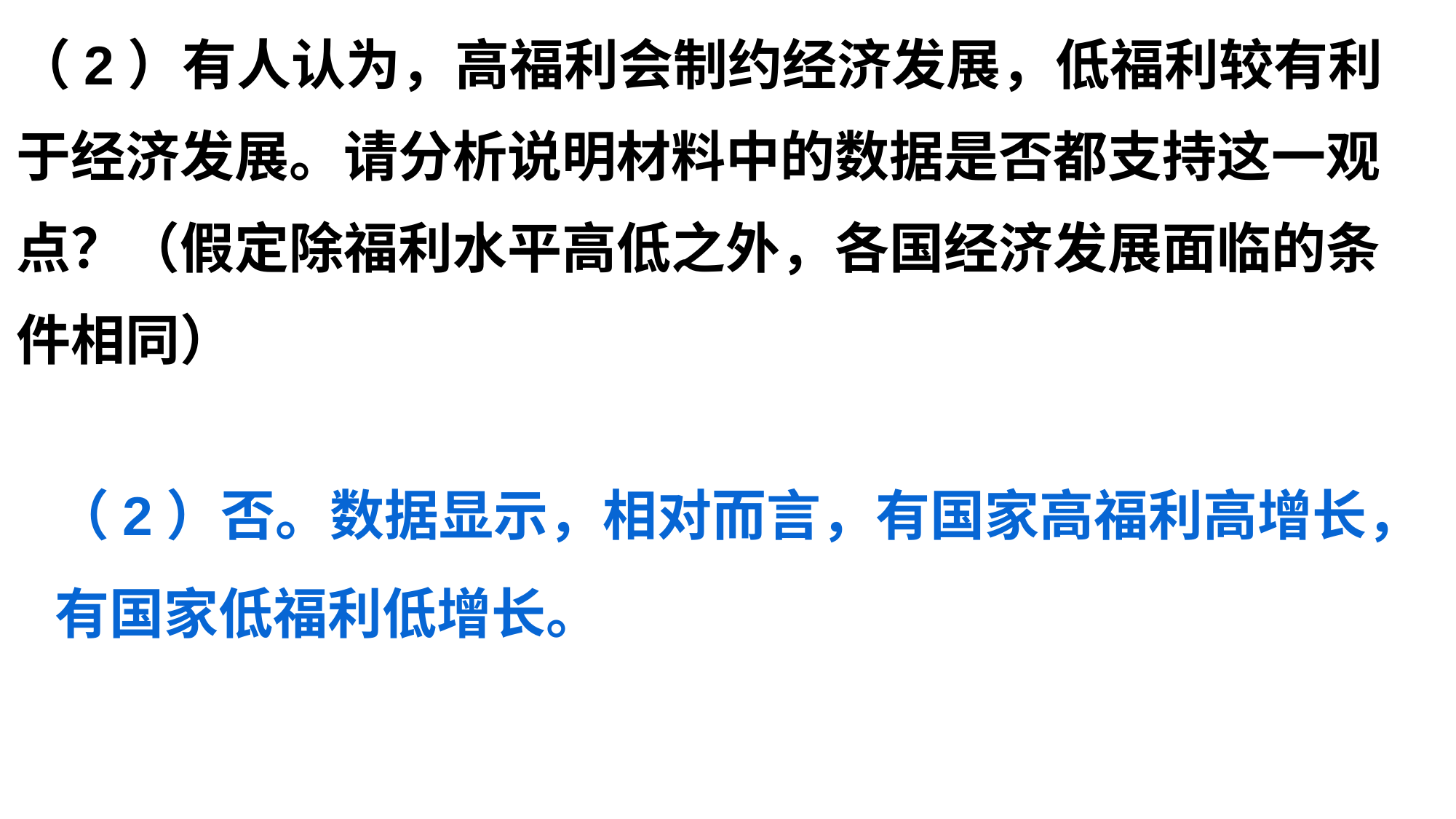

（2）有人认为，高福利会制约经济发展，低福利较有利于经济发展。请分析说明材料中的数据是否都支持这一观点？（假定除福利水平高低之外，各国经济发展面临的条件相同）
（2）否。数据显示，相对而言，有国家高福利高增长，有国家低福利低增长。